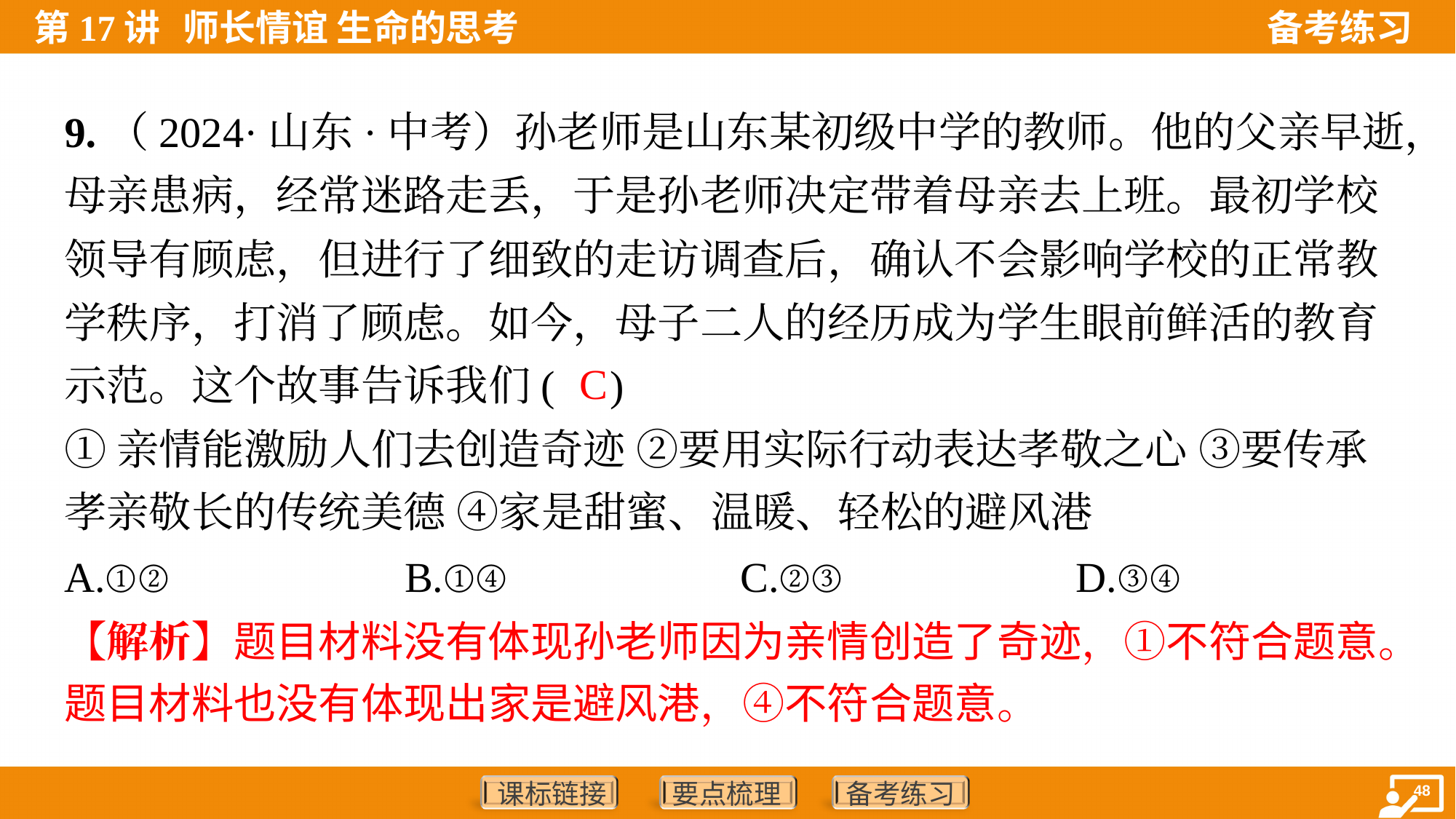

9.（2024·山东·中考）孙老师是山东某初级中学的教师。他的父亲早逝，
母亲患病，经常迷路走丢，于是孙老师决定带着母亲去上班。最初学校
领导有顾虑，但进行了细致的走访调查后，确认不会影响学校的正常教
学秩序，打消了顾虑。如今，母子二人的经历成为学生眼前鲜活的教育
示范。这个故事告诉我们(     )
C
①亲情能激励人们去创造奇迹 ②要用实际行动表达孝敬之心 ③要传承
孝亲敬长的传统美德 ④家是甜蜜、温暖、轻松的避风港
A.①②	B.①④	C.②③	D.③④
【解析】题目材料没有体现孙老师因为亲情创造了奇迹，①不符合题意。
题目材料也没有体现出家是避风港，④不符合题意。